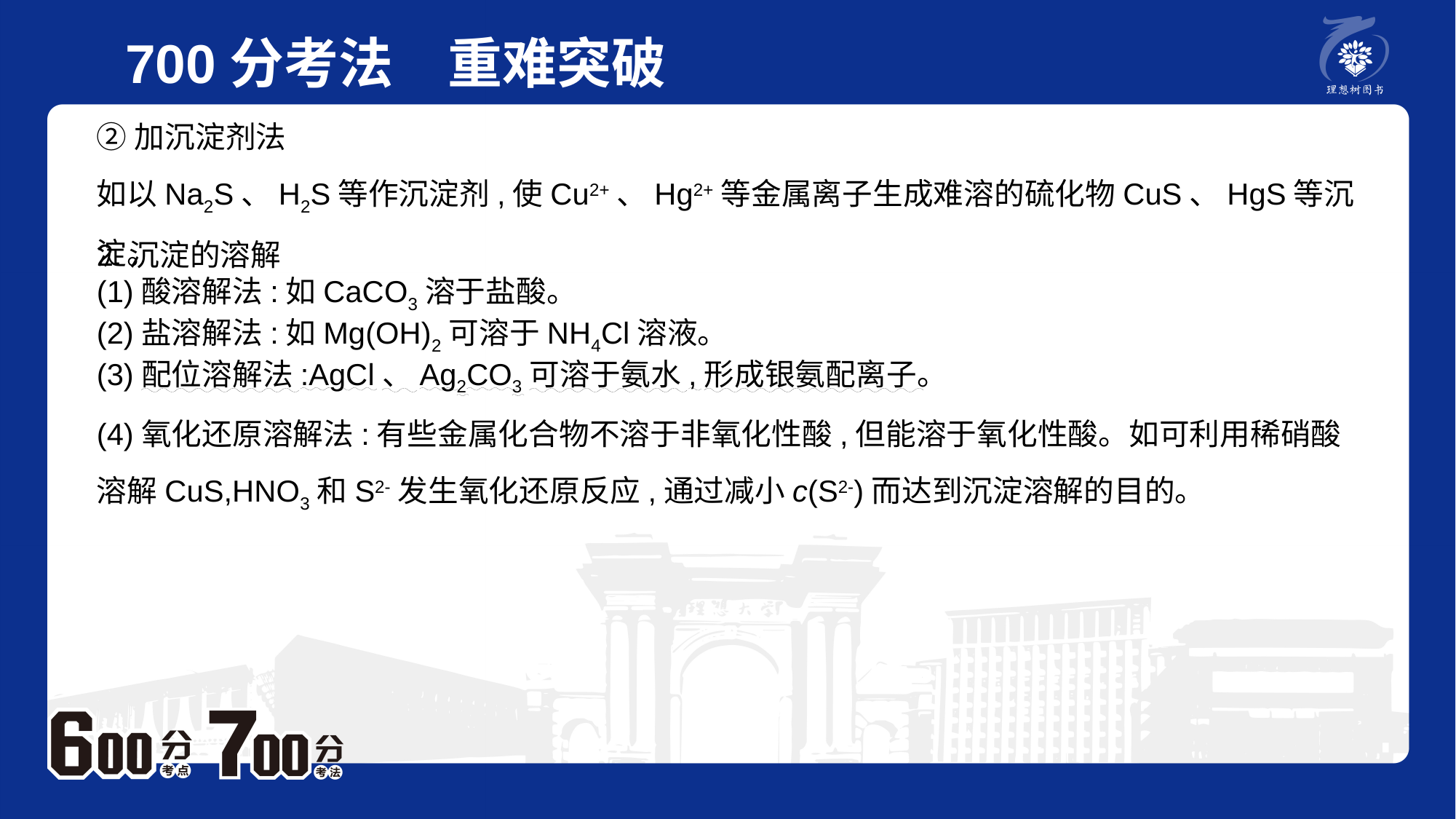

700分考法　重难突破
②加沉淀剂法如以Na2S、H2S等作沉淀剂,使Cu2+、Hg2+等金属离子生成难溶的硫化物CuS、HgS等沉淀。

2.沉淀的溶解(1)酸溶解法:如CaCO3溶于盐酸。(2)盐溶解法:如Mg(OH)2可溶于NH4Cl溶液。(3)配位溶解法:AgCl、Ag2CO3可溶于氨水,形成银氨配离子。(4)氧化还原溶解法:有些金属化合物不溶于非氧化性酸,但能溶于氧化性酸。如可利用稀硝酸溶解CuS,HNO3和S2-发生氧化还原反应,通过减小c(S2-)而达到沉淀溶解的目的。